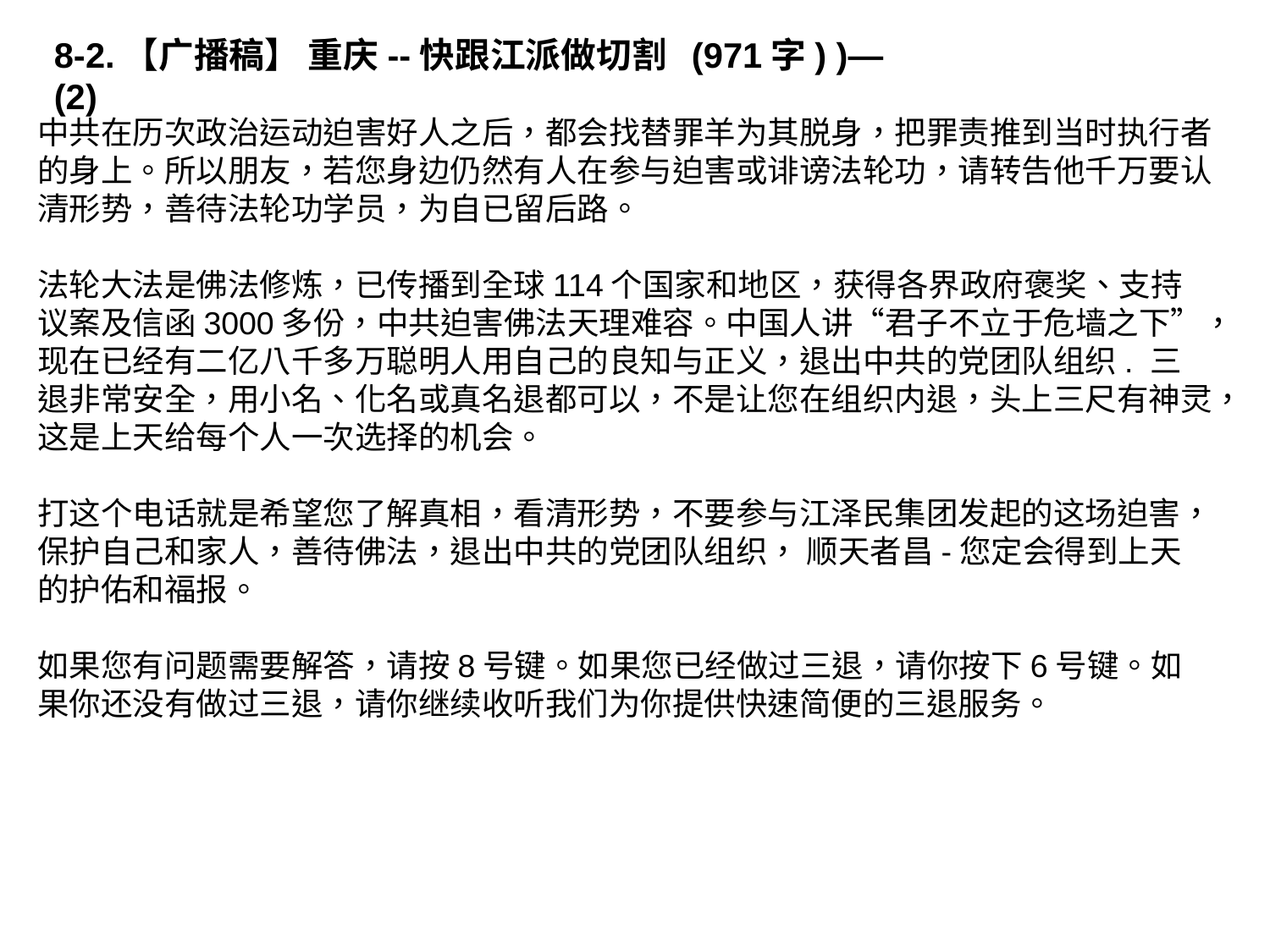

8-2.【广播稿】 重庆--快跟江派做切割  (971字) )—(2)
中共在历次政治运动迫害好人之后，都会找替罪羊为其脱身，把罪责推到当时执行者的身上。所以朋友，若您身边仍然有人在参与迫害或诽谤法轮功，请转告他千万要认清形势，善待法轮功学员，为自已留后路。

法轮大法是佛法修炼，已传播到全球114个国家和地区，获得各界政府褒奖、支持议案及信函3000多份，中共迫害佛法天理难容。中国人讲“君子不立于危墙之下”，现在已经有二亿八千多万聪明人用自己的良知与正义，退出中共的党团队组织. 三退非常安全，用小名、化名或真名退都可以，不是让您在组织内退，头上三尺有神灵，这是上天给每个人一次选择的机会。

打这个电话就是希望您了解真相，看清形势，不要参与江泽民集团发起的这场迫害，保护自己和家人，善待佛法，退出中共的党团队组织， 顺天者昌-您定会得到上天的护佑和福报。

如果您有问题需要解答，请按8号键。如果您已经做过三退，请你按下6号键。如果你还没有做过三退，请你继续收听我们为你提供快速简便的三退服务。